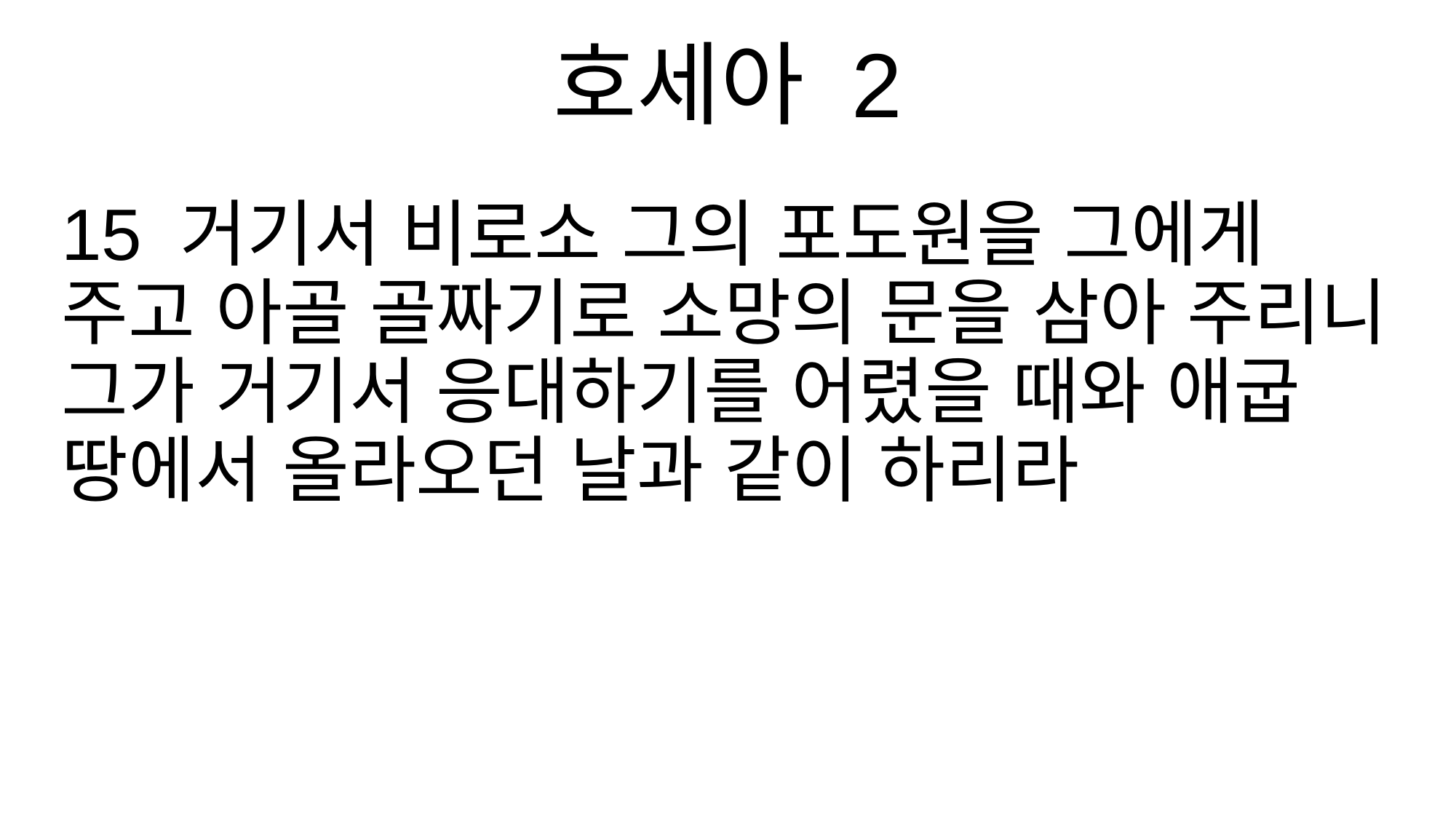

호세아 2
15 거기서 비로소 그의 포도원을 그에게 주고 아골 골짜기로 소망의 문을 삼아 주리니 그가 거기서 응대하기를 어렸을 때와 애굽 땅에서 올라오던 날과 같이 하리라